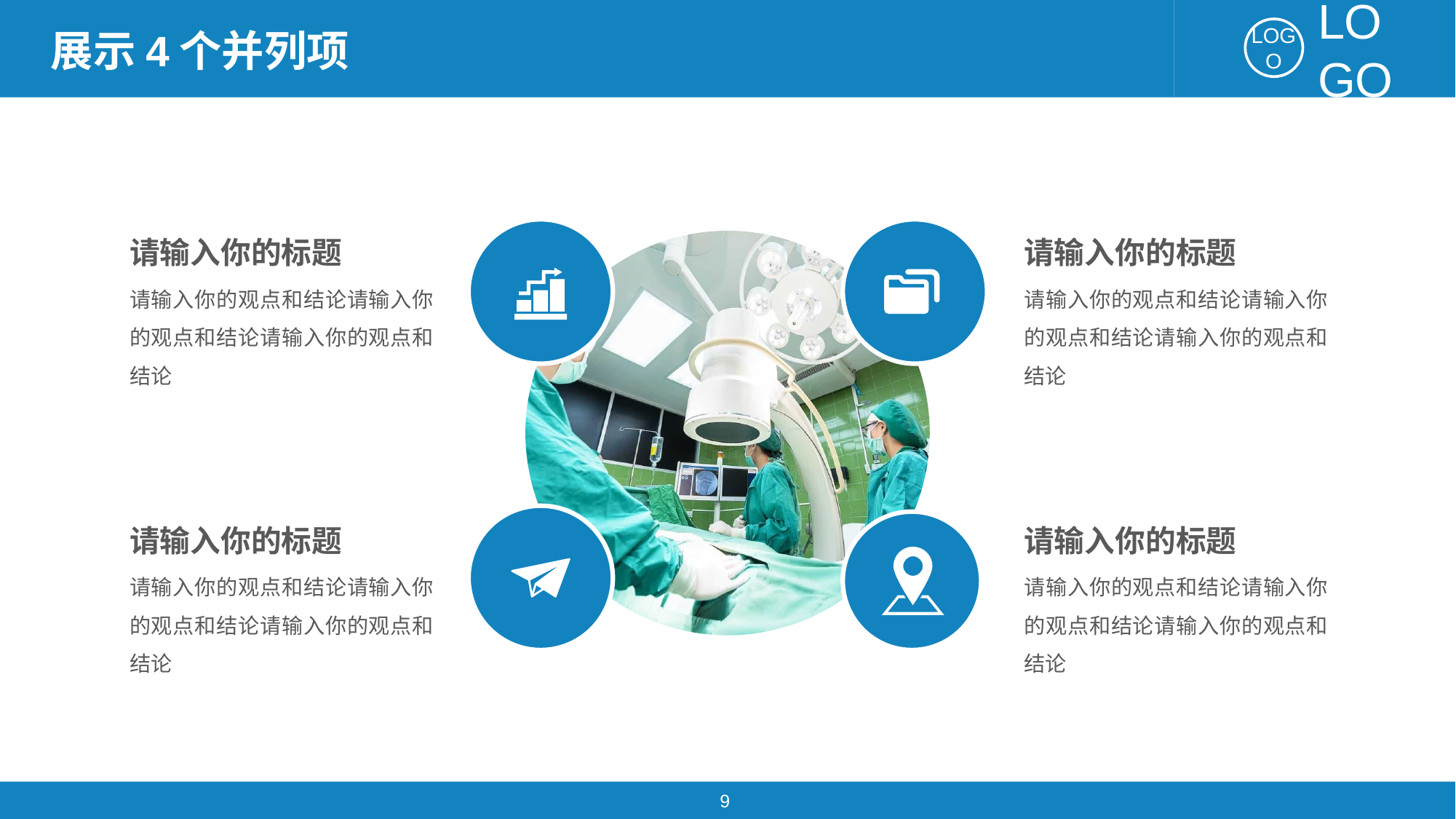

展示4个并列项

请输入你的标题
请输入你的观点和结论请输入你的观点和结论请输入你的观点和结论
请输入你的标题
请输入你的观点和结论请输入你的观点和结论请输入你的观点和结论

请输入你的标题
请输入你的观点和结论请输入你的观点和结论请输入你的观点和结论
请输入你的标题
请输入你的观点和结论请输入你的观点和结论请输入你的观点和结论
9